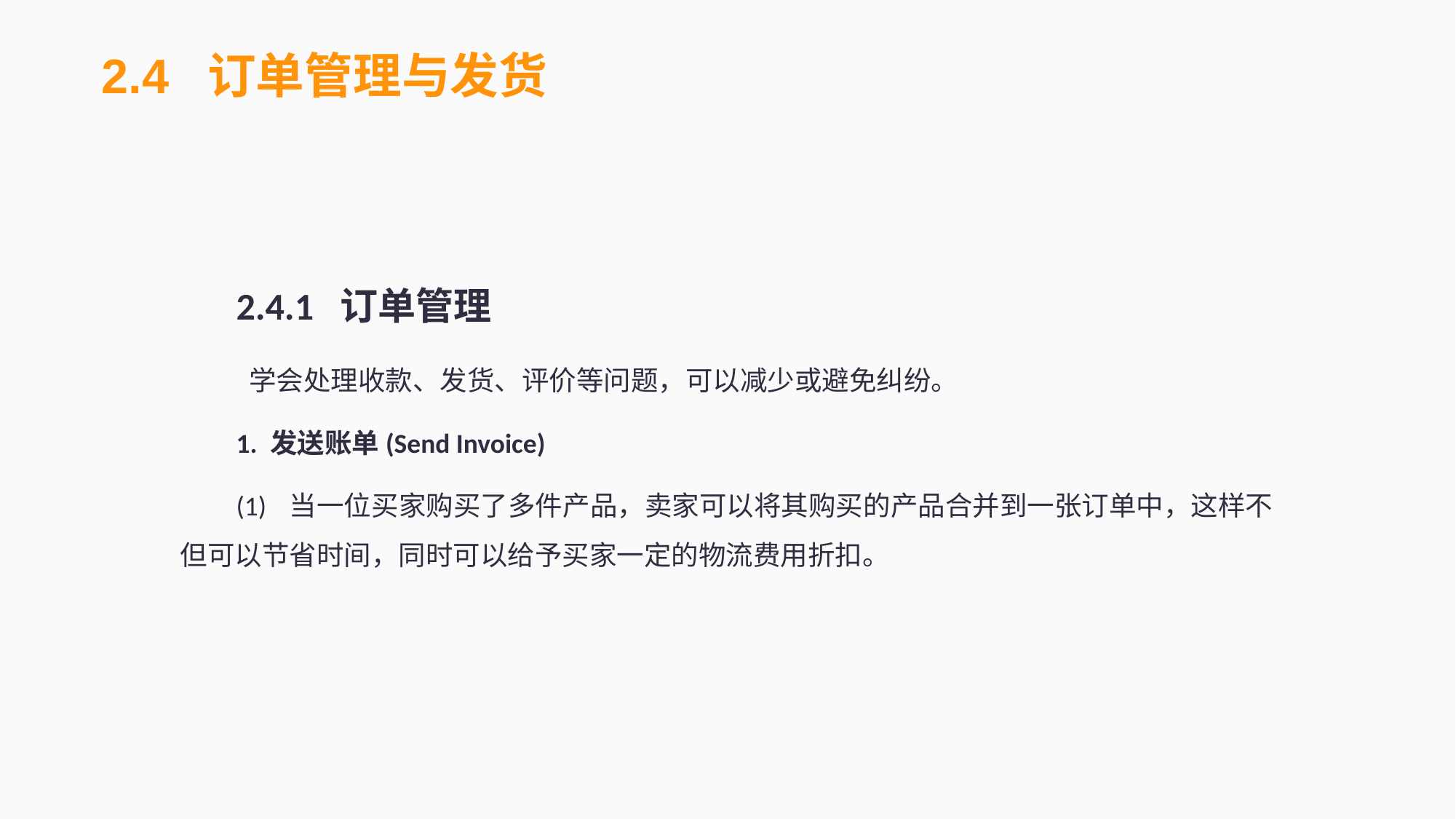

2.4  订单管理与发货
2.4.1  订单管理
 学会处理收款、发货、评价等问题，可以减少或避免纠纷。
1. 发送账单(Send Invoice)
(1)	当一位买家购买了多件产品，卖家可以将其购买的产品合并到一张订单中，这样不但可以节省时间，同时可以给予买家一定的物流费用折扣。